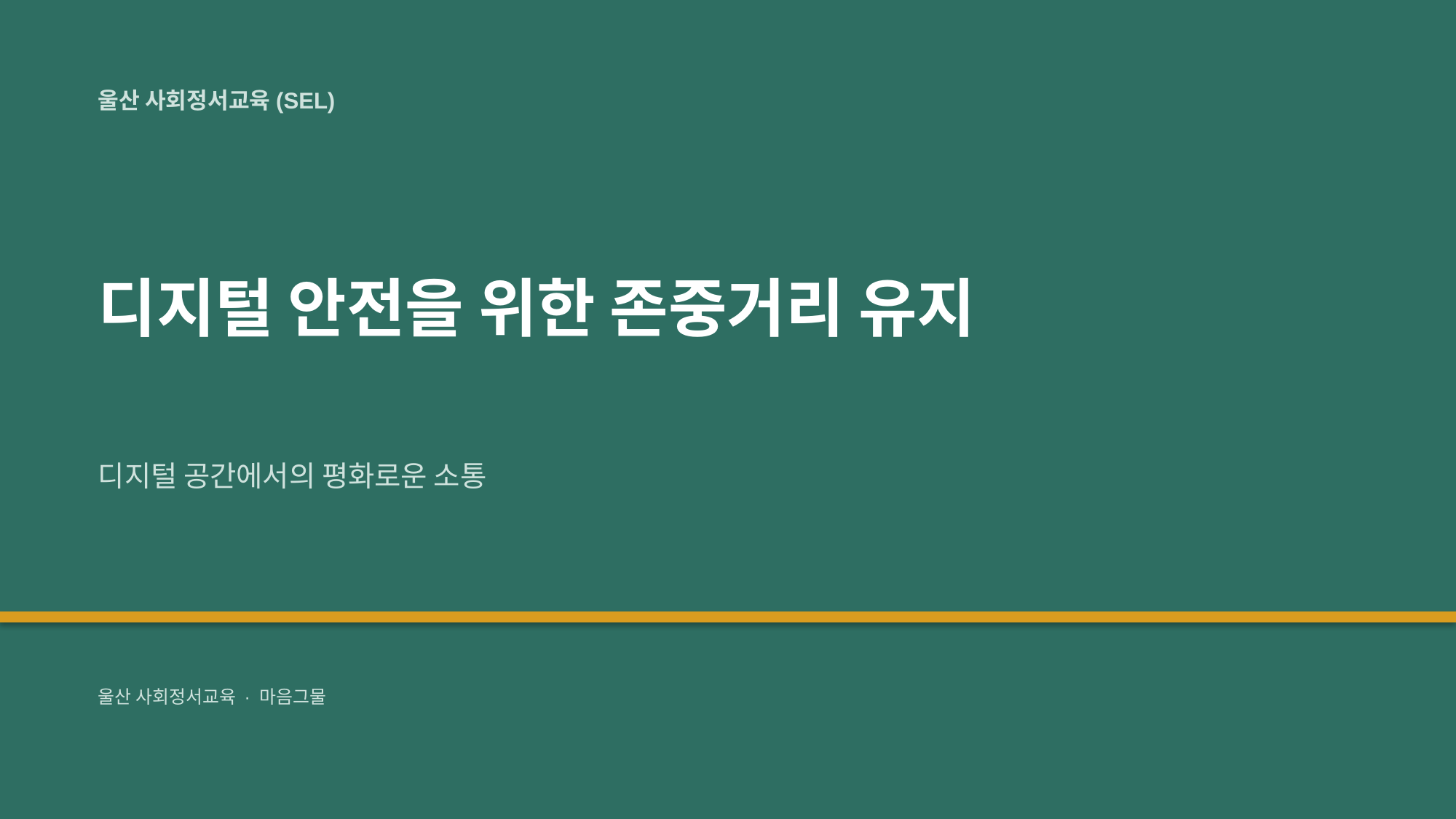

울산 사회정서교육(SEL)
디지털 안전을 위한 존중거리 유지
디지털 공간에서의 평화로운 소통

울산 사회정서교육 · 마음그물